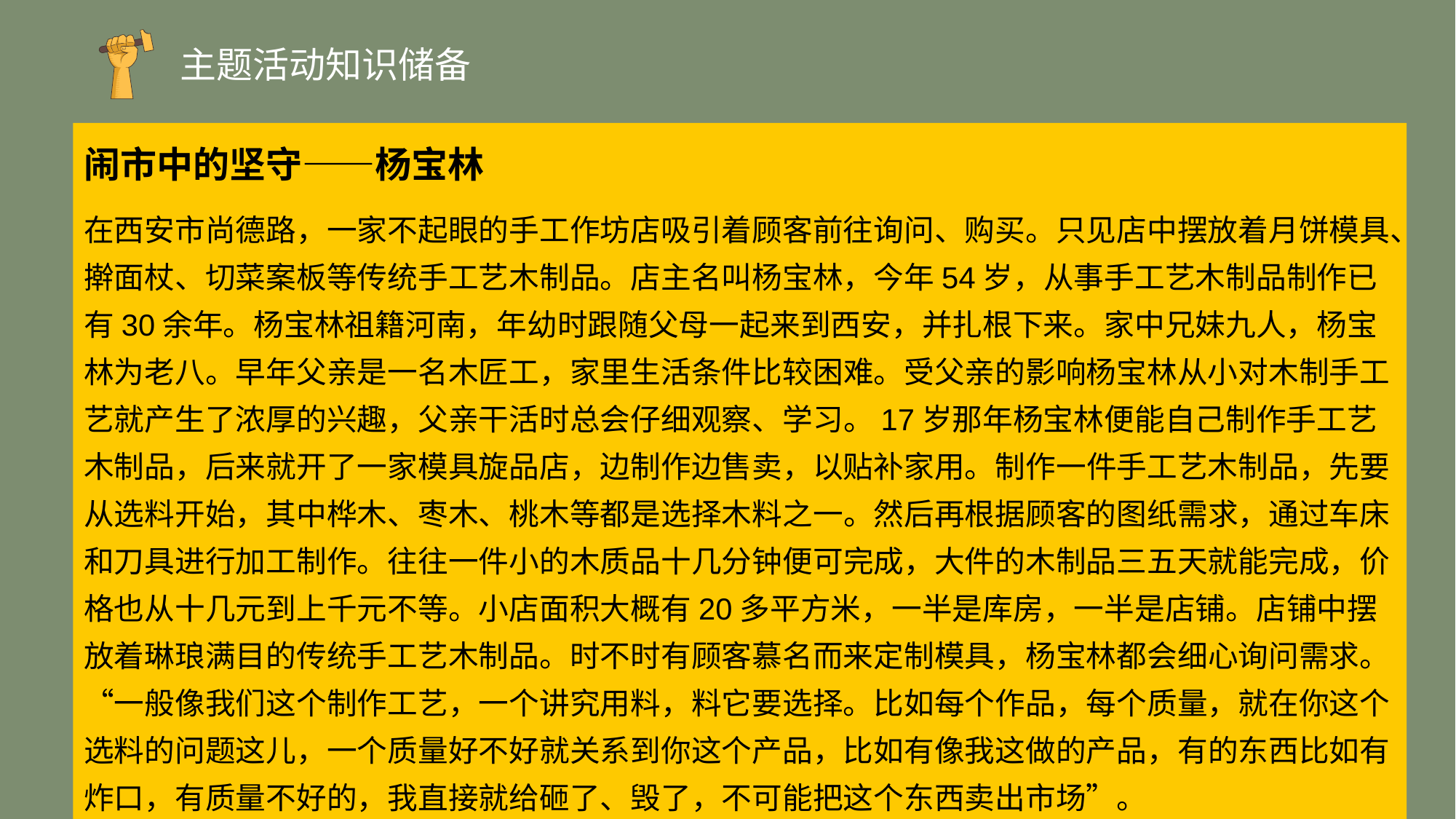

主题活动知识储备

闹市中的坚守——杨宝林
在西安市尚德路，一家不起眼的手工作坊店吸引着顾客前往询问、购买。只见店中摆放着月饼模具、擀面杖、切菜案板等传统手工艺木制品。店主名叫杨宝林，今年54岁，从事手工艺木制品制作已有30余年。杨宝林祖籍河南，年幼时跟随父母一起来到西安，并扎根下来。家中兄妹九人，杨宝林为老八。早年父亲是一名木匠工，家里生活条件比较困难。受父亲的影响杨宝林从小对木制手工艺就产生了浓厚的兴趣，父亲干活时总会仔细观察、学习。17岁那年杨宝林便能自己制作手工艺木制品，后来就开了一家模具旋品店，边制作边售卖，以贴补家用。制作一件手工艺木制品，先要从选料开始，其中桦木、枣木、桃木等都是选择木料之一。然后再根据顾客的图纸需求，通过车床和刀具进行加工制作。往往一件小的木质品十几分钟便可完成，大件的木制品三五天就能完成，价格也从十几元到上千元不等。小店面积大概有20多平方米，一半是库房，一半是店铺。店铺中摆放着琳琅满目的传统手工艺木制品。时不时有顾客慕名而来定制模具，杨宝林都会细心询问需求。“一般像我们这个制作工艺，一个讲究用料，料它要选择。比如每个作品，每个质量，就在你这个选料的问题这儿，一个质量好不好就关系到你这个产品，比如有像我这做的产品，有的东西比如有炸口，有质量不好的，我直接就给砸了、毁了，不可能把这个东西卖出市场”。